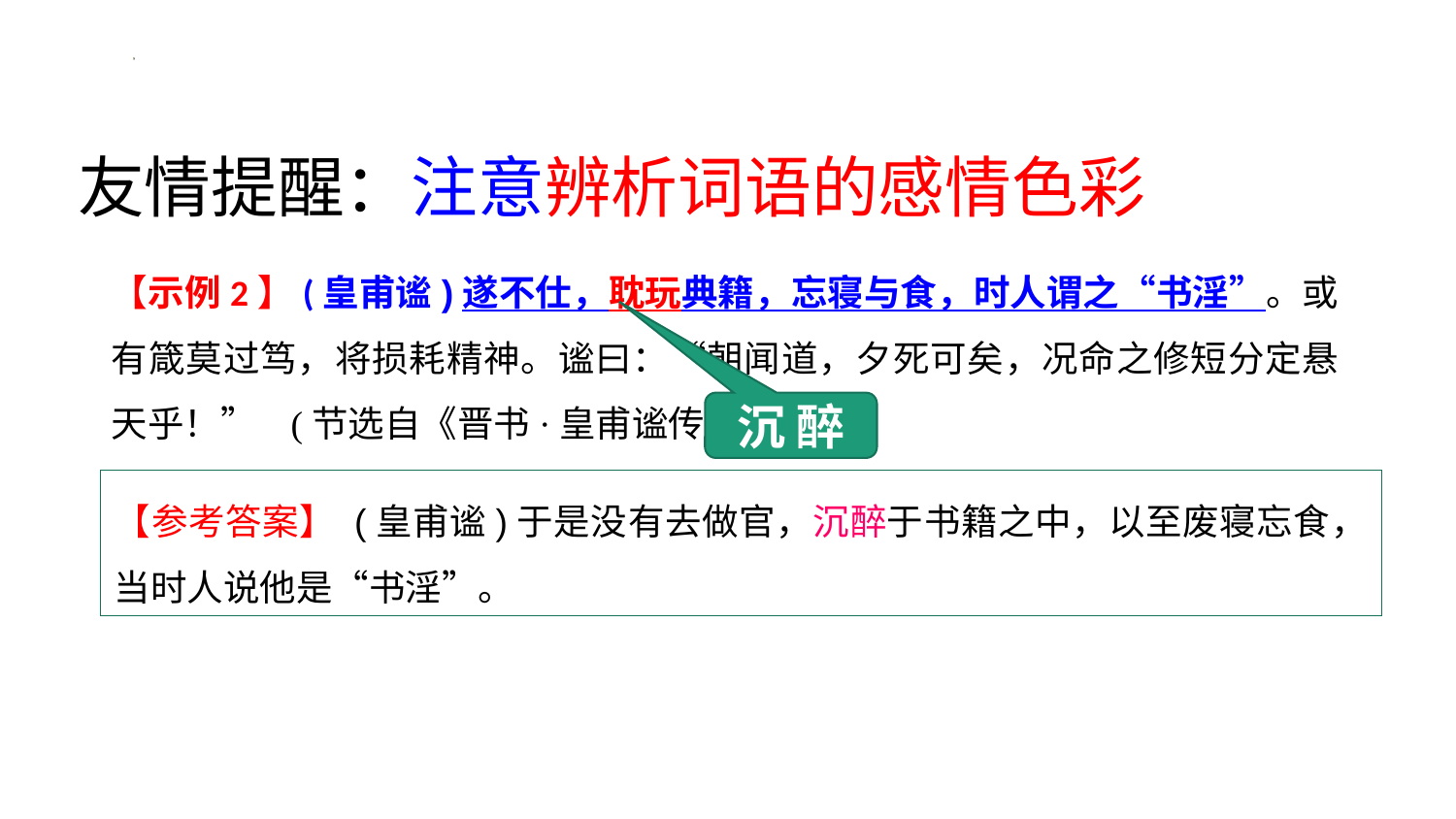

# 友情提醒：注意辨析词语的感情色彩
【示例2】(皇甫谧)遂不仕，耽玩典籍，忘寝与食，时人谓之“书淫”。或有箴莫过笃，将损耗精神。谧曰：“朝闻道，夕死可矣，况命之修短分定悬天乎！”   (节选自《晋书·皇甫谧传》)
沉 醉
【参考答案】 (皇甫谧)于是没有去做官，沉醉于书籍之中，以至废寝忘食，当时人说他是“书淫”。